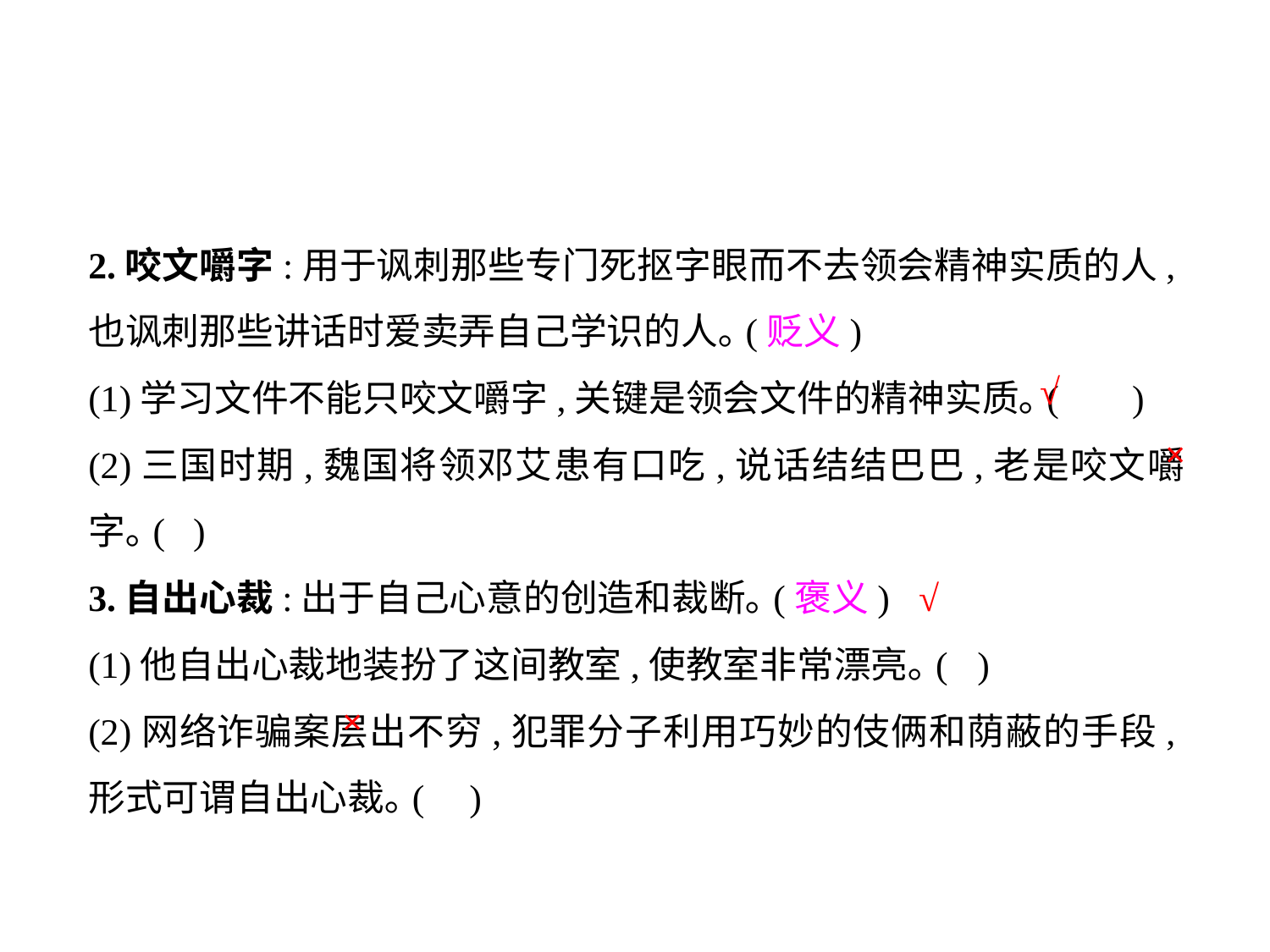

2.咬文嚼字:用于讽刺那些专门死抠字眼而不去领会精神实质的人,也讽刺那些讲话时爱卖弄自己学识的人｡(贬义)
(1)学习文件不能只咬文嚼字,关键是领会文件的精神实质｡(	   )
(2)三国时期,魏国将领邓艾患有口吃,说话结结巴巴,老是咬文嚼字｡(   )
3.自出心裁:出于自己心意的创造和裁断｡(褒义)
(1)他自出心裁地装扮了这间教室,使教室非常漂亮｡(	)
(2)网络诈骗案层出不穷,犯罪分子利用巧妙的伎俩和荫蔽的手段,形式可谓自出心裁｡(	)
√
×
√
×